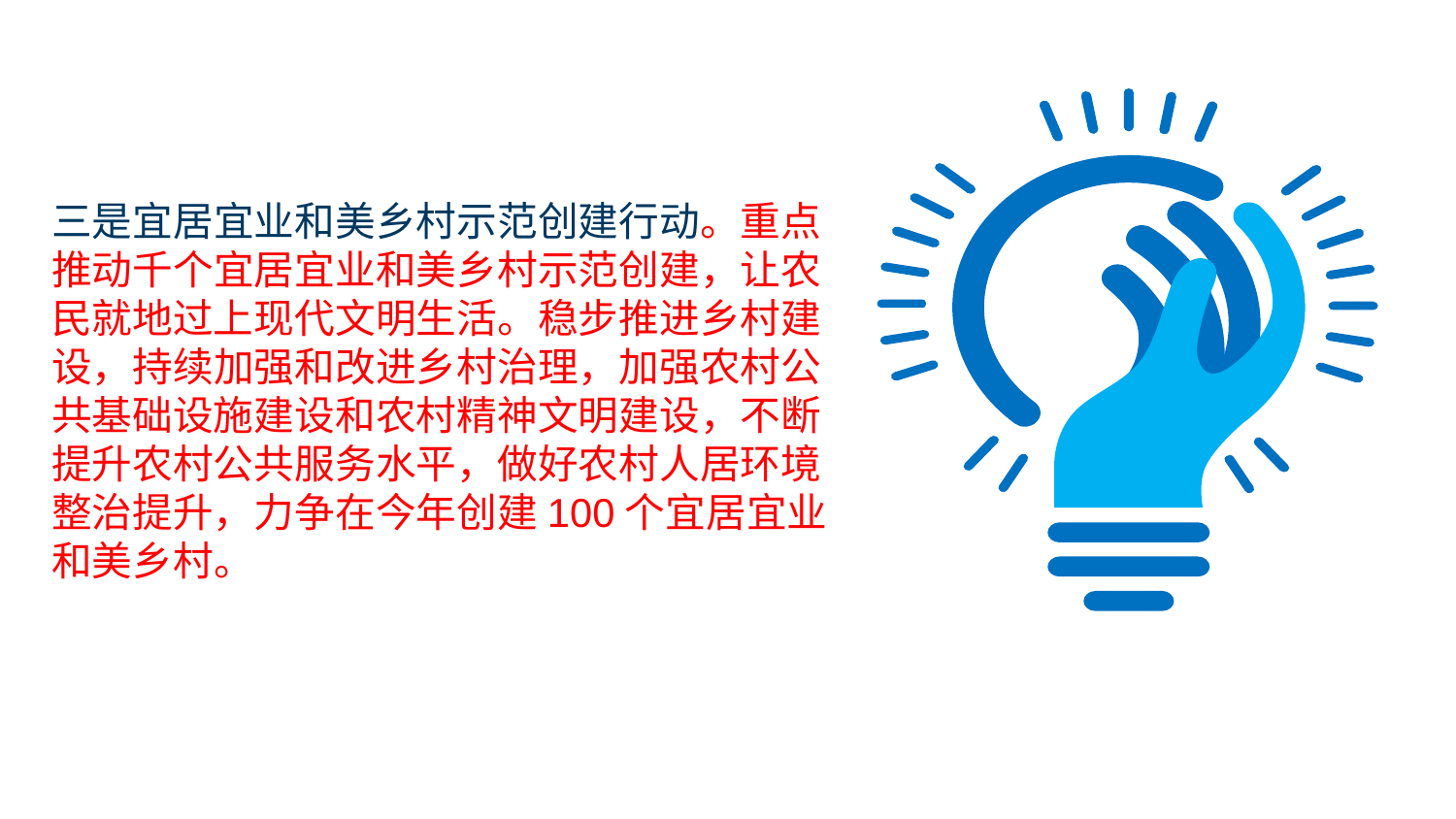

三是宜居宜业和美乡村示范创建行动。重点推动千个宜居宜业和美乡村示范创建，让农民就地过上现代文明生活。稳步推进乡村建设，持续加强和改进乡村治理，加强农村公共基础设施建设和农村精神文明建设，不断提升农村公共服务水平，做好农村人居环境整治提升，力争在今年创建100个宜居宜业和美乡村。